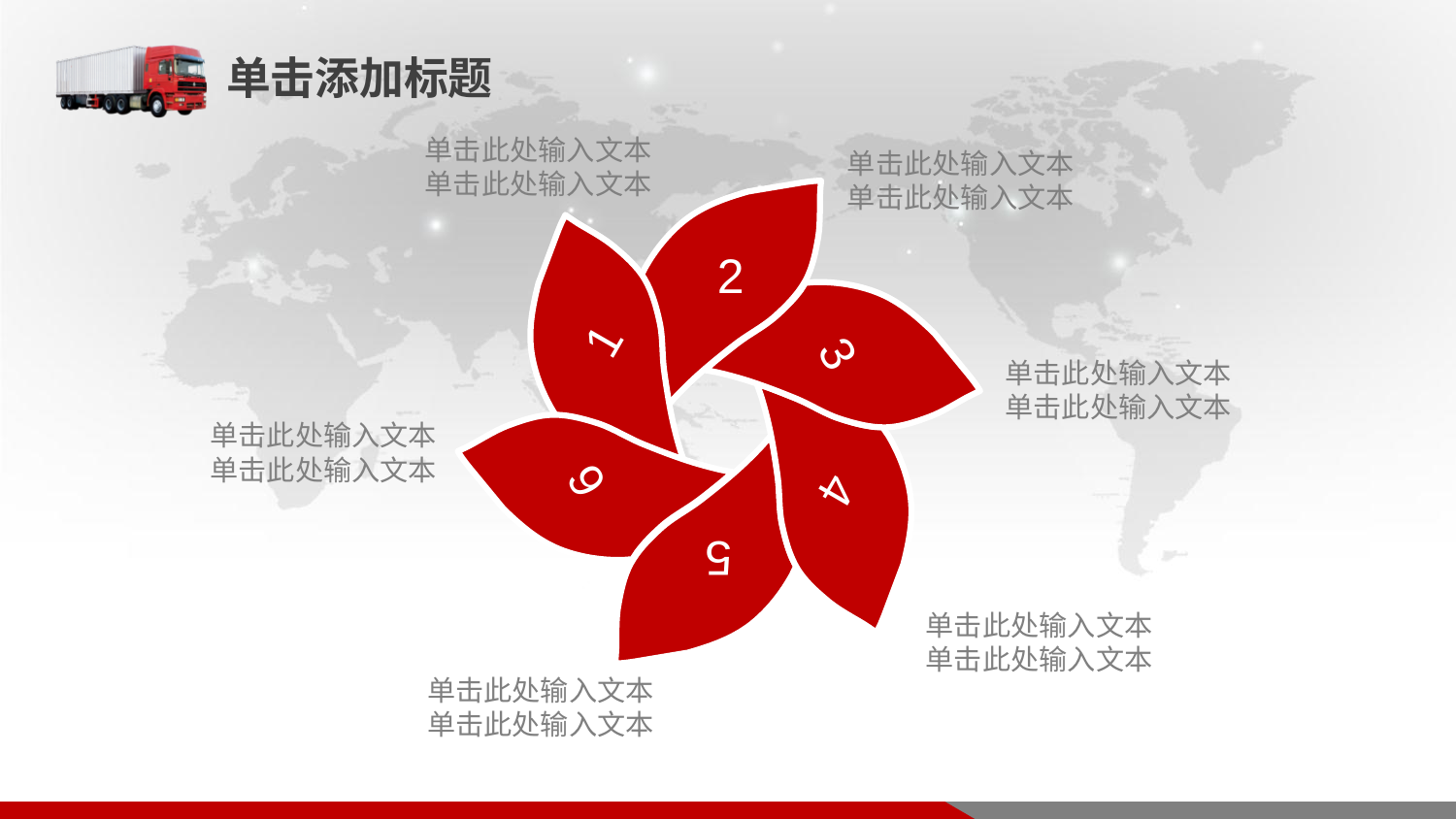

# 单击添加标题
单击此处输入文本
单击此处输入文本
单击此处输入文本
单击此处输入文本
2
3
1
4
单击此处输入文本
单击此处输入文本
5
6
单击此处输入文本
单击此处输入文本
单击此处输入文本
单击此处输入文本
单击此处输入文本
单击此处输入文本